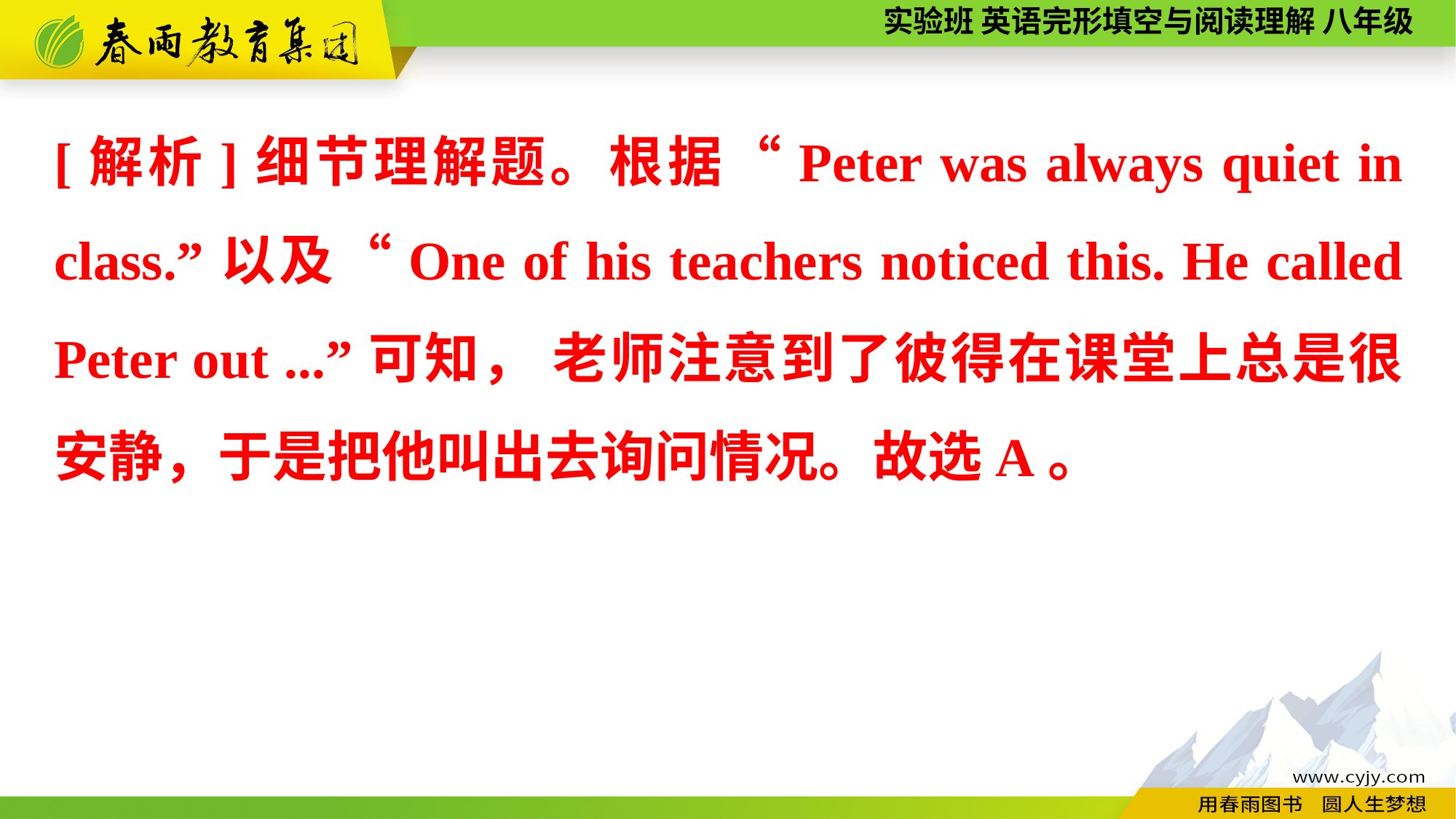

[解析]细节理解题。根据“Peter was always quiet in class.”以及“One of his teachers noticed this. He called Peter out ...”可知， 老师注意到了彼得在课堂上总是很安静，于是把他叫出去询问情况。故选A。